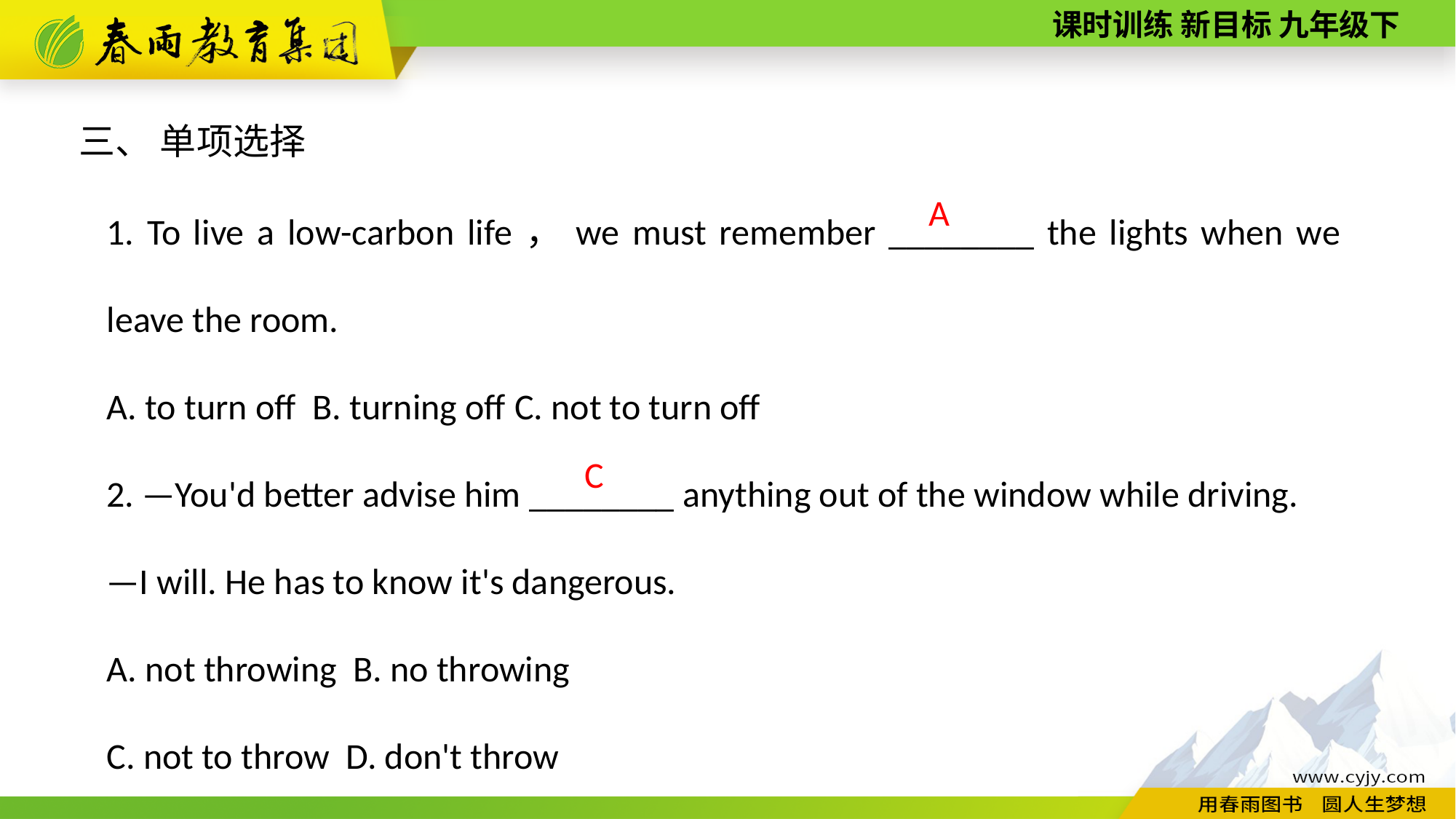

三、 单项选择
1. To live a low­-carbon life，we must remember ________ the lights when we leave the room.
A. to turn off  B. turning off  C. not to turn off
2. —You'd better advise him ________ anything out of the window while driving.
—I will. He has to know it's dangerous.
A. not throwing  B. no throwing
C. not to throw  D. don't throw
A
C